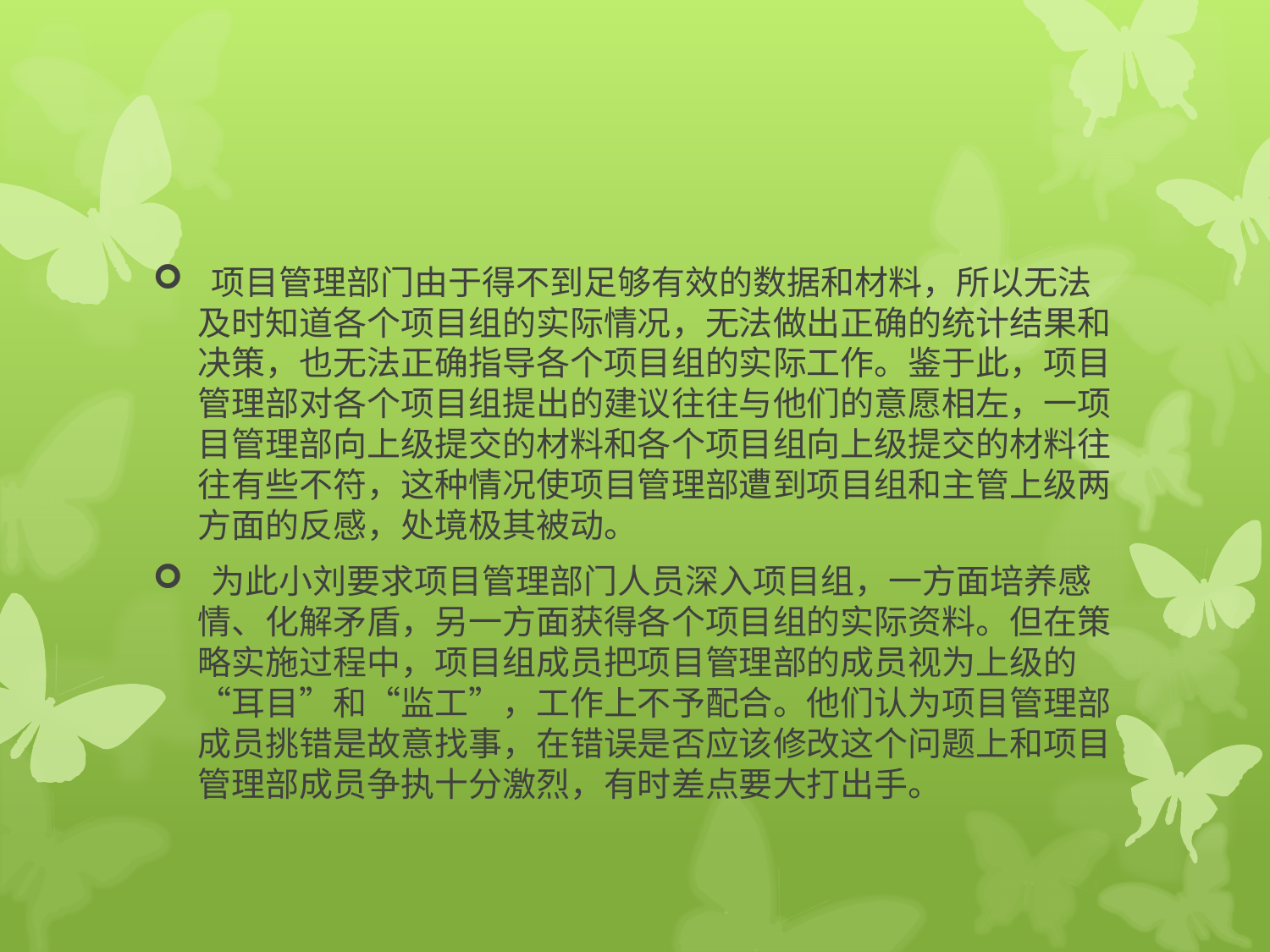

#
 项目管理部门由于得不到足够有效的数据和材料，所以无法及时知道各个项目组的实际情况，无法做出正确的统计结果和决策，也无法正确指导各个项目组的实际工作。鉴于此，项目管理部对各个项目组提出的建议往往与他们的意愿相左，一项目管理部向上级提交的材料和各个项目组向上级提交的材料往往有些不符，这种情况使项目管理部遭到项目组和主管上级两方面的反感，处境极其被动。
 为此小刘要求项目管理部门人员深入项目组，一方面培养感情、化解矛盾，另一方面获得各个项目组的实际资料。但在策略实施过程中，项目组成员把项目管理部的成员视为上级的“耳目”和“监工”，工作上不予配合。他们认为项目管理部成员挑错是故意找事，在错误是否应该修改这个问题上和项目管理部成员争执十分激烈，有时差点要大打出手。